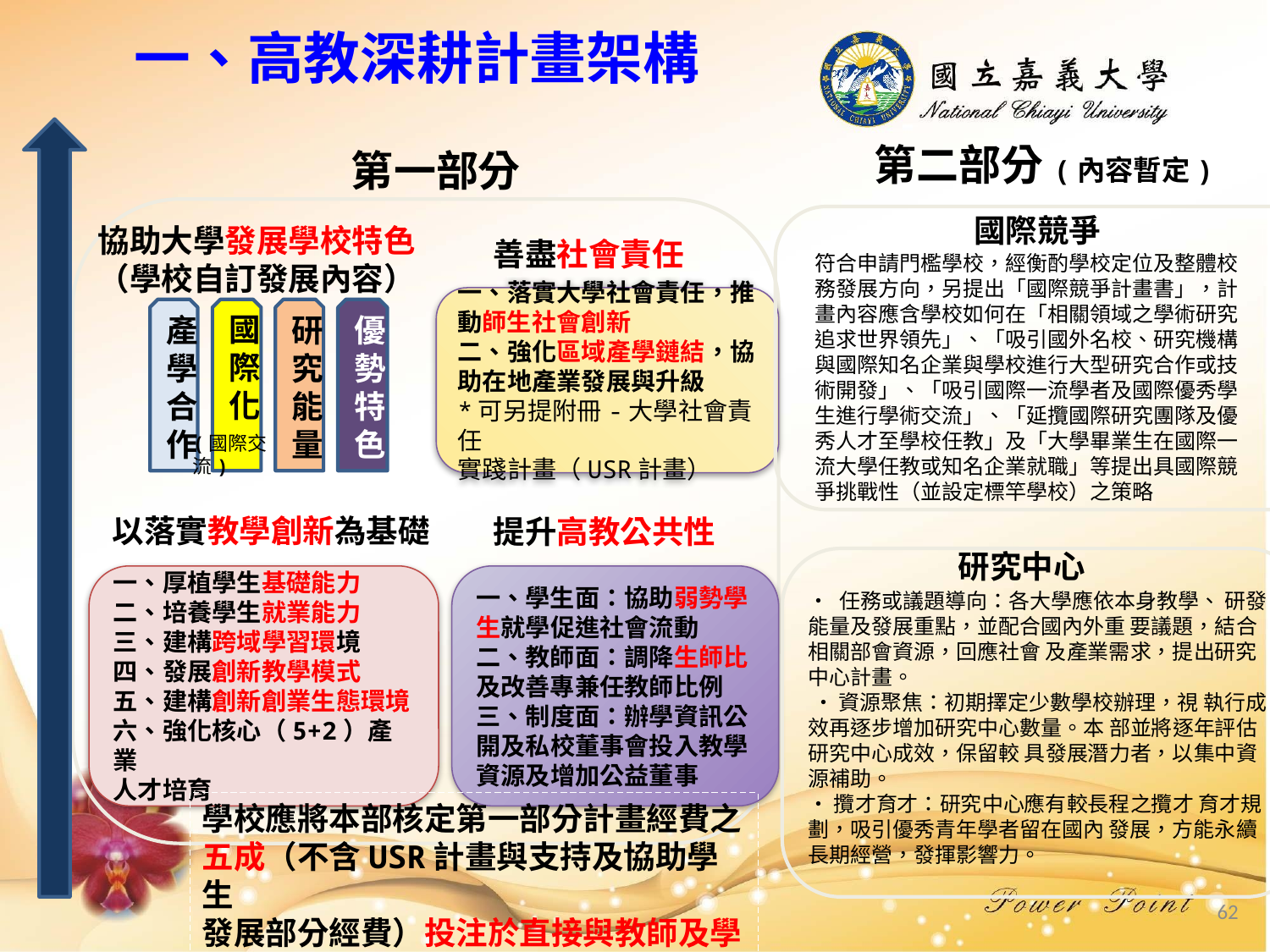

一、高教深耕計畫架構

第二部分(內容暫定)
第一部分

國際競爭

協助大學發展學校特色
（學校自訂發展內容）
善盡社會責任
符合申請門檻學校，經衡酌學校定位及整體校務發展方向，另提出「國際競爭計畫書」，計畫內容應含學校如何在「相關領域之學術研究追求世界領先」、「吸引國外名校、研究機構與國際知名企業與學校進行大型研究合作或技術開發」、「吸引國際一流學者及國際優秀學生進行學術交流」、「延攬國際研究團隊及優秀人才至學校任教」及「大學畢業生在國際一流大學任教或知名企業就職」等提出具國際競
爭挑戰性（並設定標竿學校）之策略
一、落實大學社會責任，推動師生社會創新
二、強化區域產學鏈結，協助在地產業發展與升級
*可另提附冊-大學社會責任
實踐計畫（USR計畫）
產學合作
研究能量
國際化
優勢特色
(國際交流)
以落實教學創新為基礎
提升高教公共性
研究中心

一、厚植學生基礎能力
二、培養學生就業能力
三、建構跨域學習環境
四、發展創新教學模式
五、建構創新創業生態環境
六、強化核心（5+2）產業
人才培育
一、學生面：協助弱勢學生就學促進社會流動
二、教師面：調降生師比及改善專兼任教師比例
三、制度面：辦學資訊公開及私校董事會投入教學
資源及增加公益董事
• 任務或議題導向：各大學應依本身教學、 研發能量及發展重點，並配合國內外重 要議題，結合相關部會資源，回應社會 及產業需求，提出研究中心計畫。
 • 資源聚焦：初期擇定少數學校辦理，視 執行成效再逐步增加研究中心數量。本 部並將逐年評估研究中心成效，保留較 具發展潛力者，以集中資源補助。
• 攬才育才：研究中心應有較長程之攬才 育才規劃，吸引優秀青年學者留在國內 發展，方能永續長期經營，發揮影響力。
學校應將本部核定第一部分計畫經費之
五成（不含USR計畫與支持及協助學生
發展部分經費）投注於直接與教師及學
生教學活動相關之面向
62